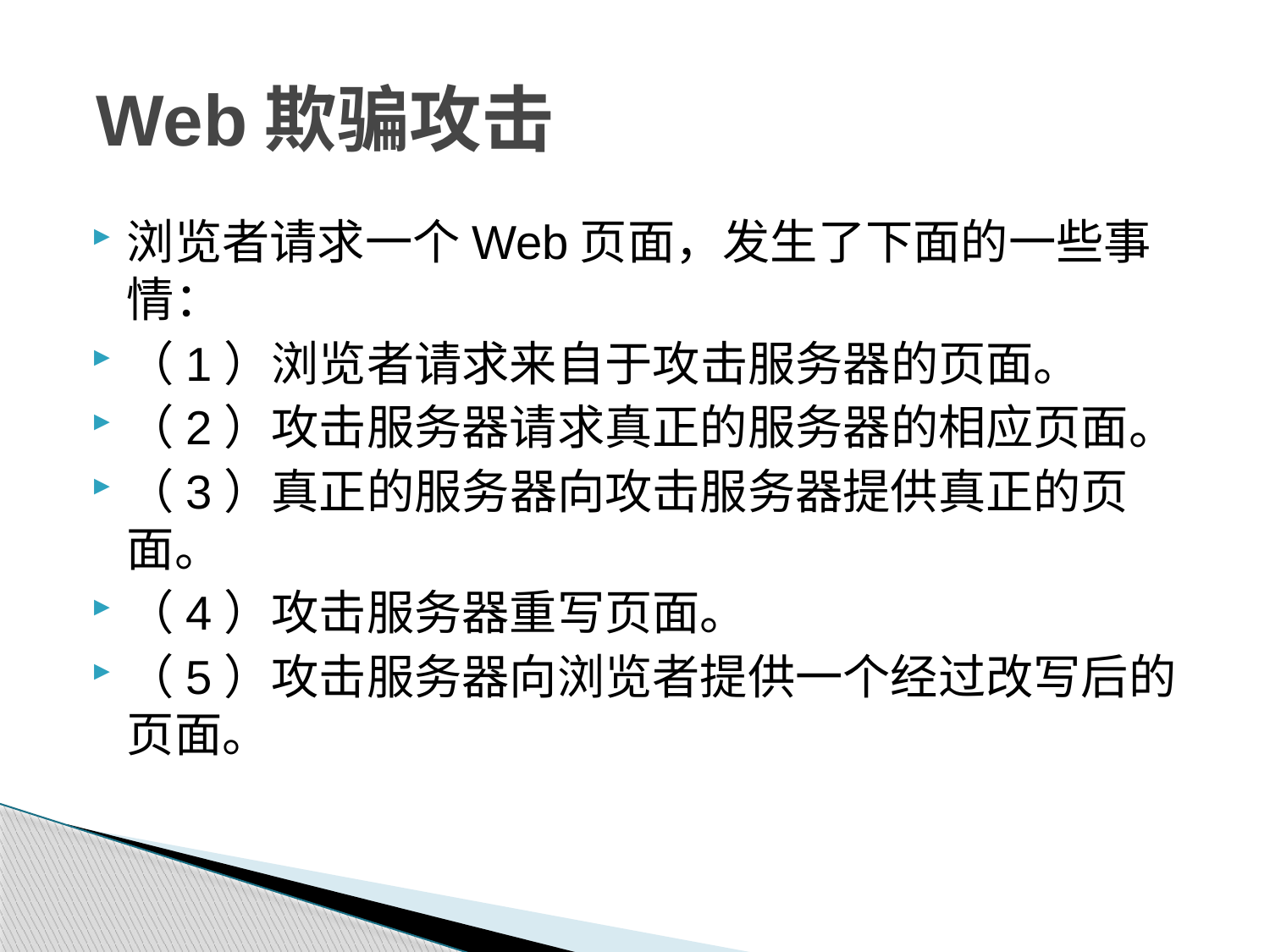

# Web欺骗攻击
浏览者请求一个Web页面，发生了下面的一些事情：
（1）浏览者请求来自于攻击服务器的页面。
（2）攻击服务器请求真正的服务器的相应页面。
（3）真正的服务器向攻击服务器提供真正的页面。
（4）攻击服务器重写页面。
（5）攻击服务器向浏览者提供一个经过改写后的页面。